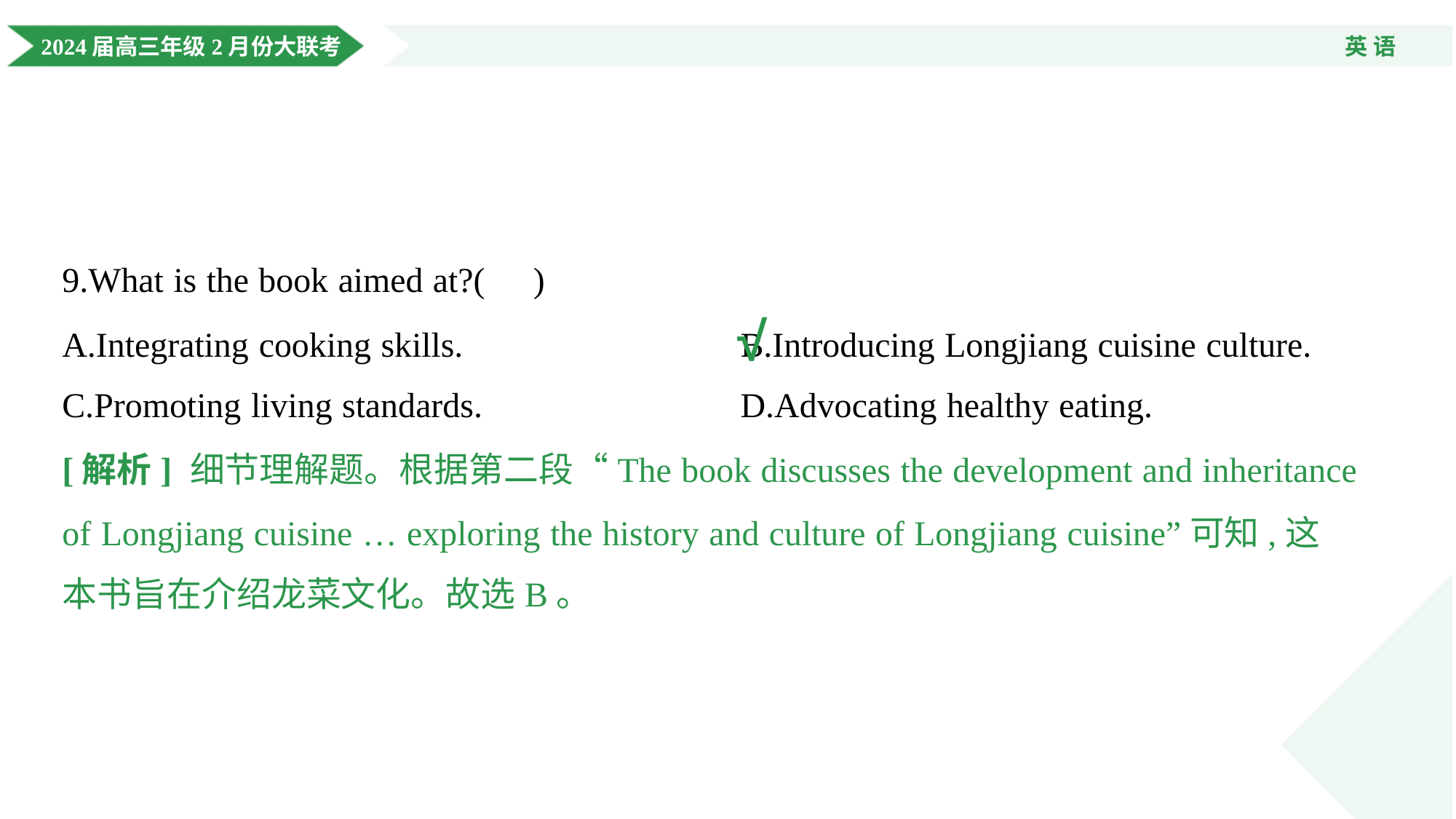

9.What is the book aimed at?(     )
A.Integrating cooking skills.	B.Introducing Longjiang cuisine culture.
C.Promoting living standards.	D.Advocating healthy eating.
√
[解析] 细节理解题。根据第二段“The book discusses the development and inheritance
of Longjiang cuisine … exploring the history and culture of Longjiang cuisine”可知,这
本书旨在介绍龙菜文化。故选B。